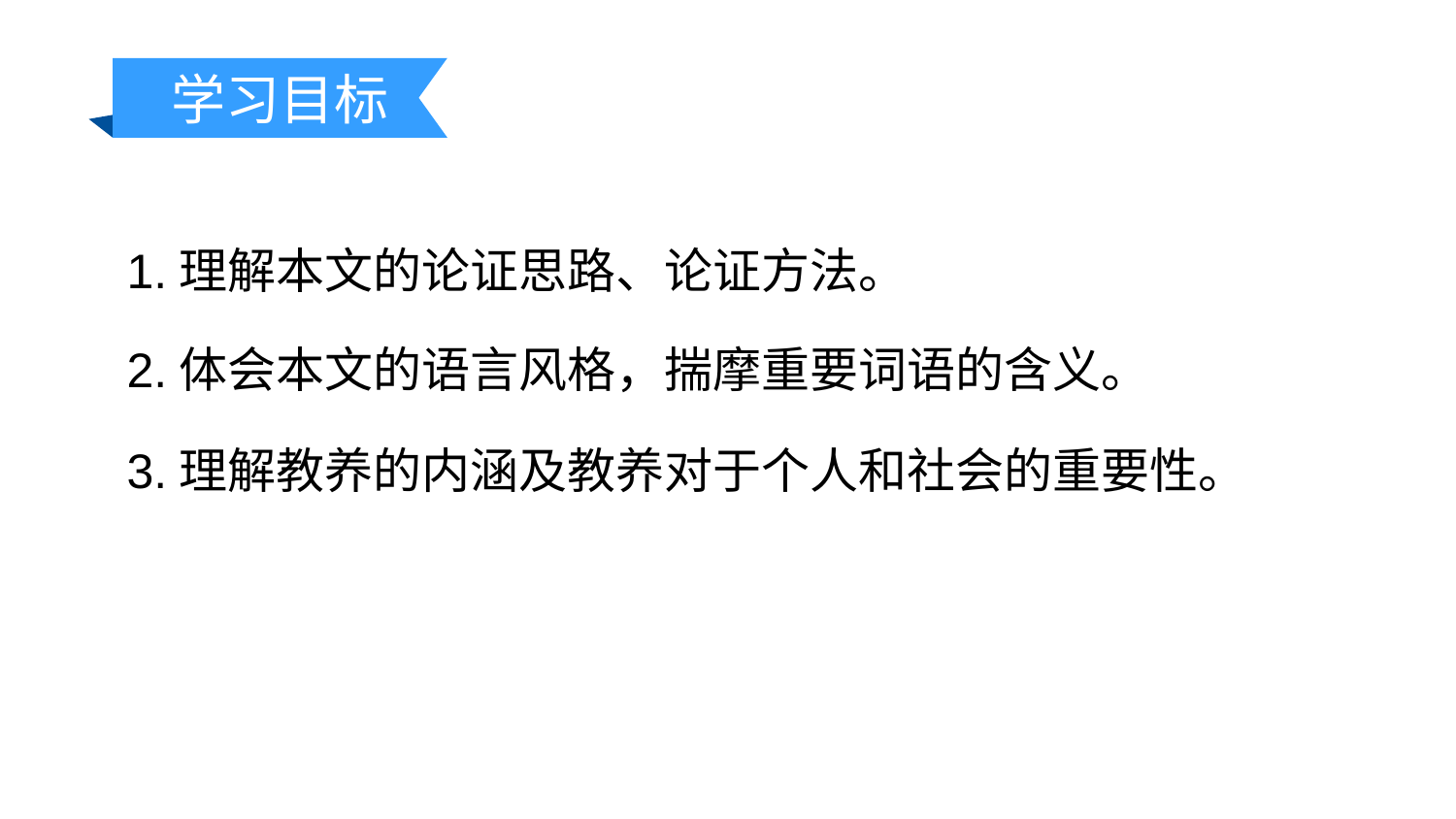

学习目标

  1.理解本文的论证思路、论证方法。
  2.体会本文的语言风格，揣摩重要词语的含义。
  3.理解教养的内涵及教养对于个人和社会的重要性。